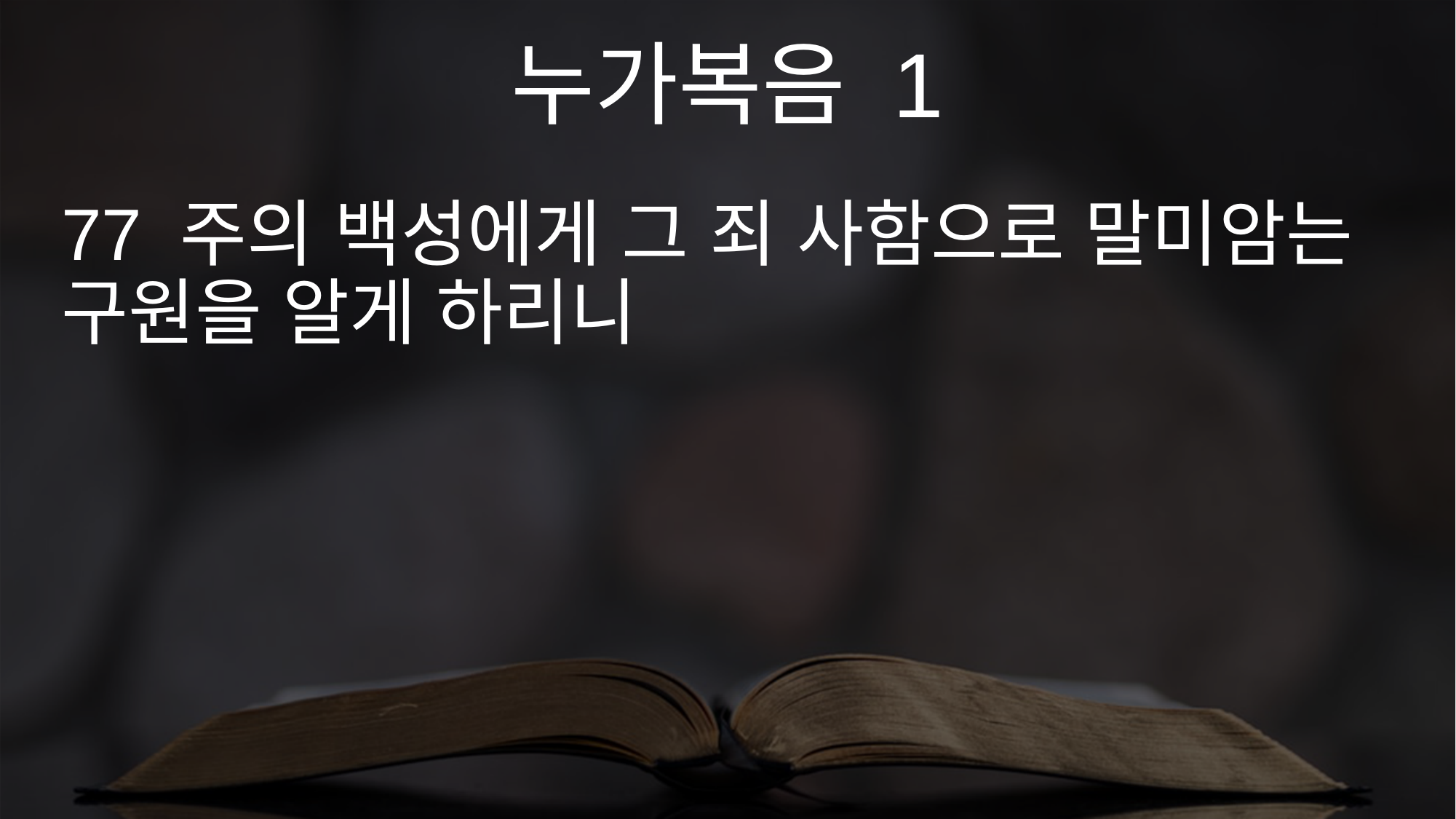

누가복음 1
77 주의 백성에게 그 죄 사함으로 말미암는 구원을 알게 하리니